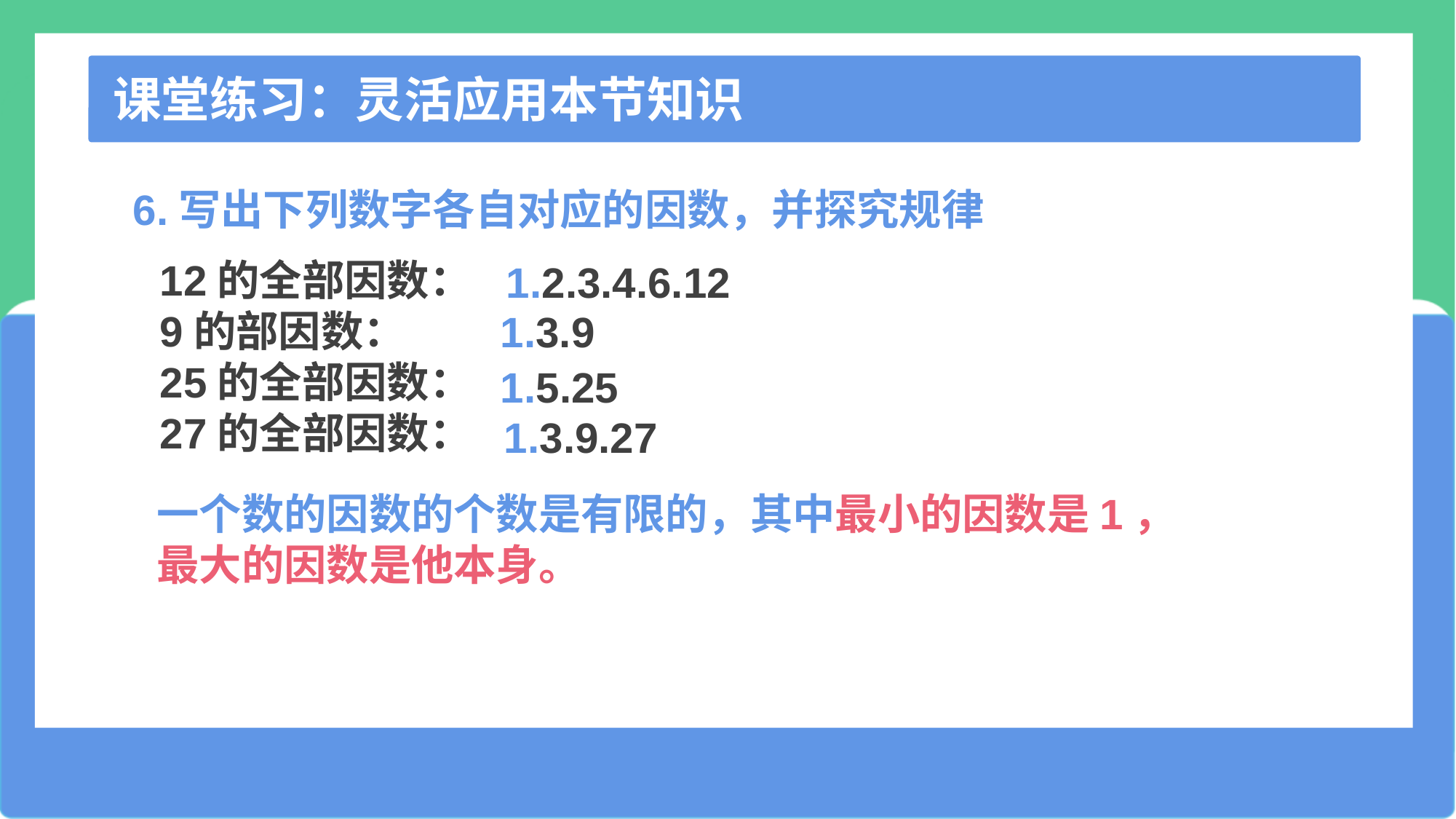

课堂练习：灵活应用本节知识
6.写出下列数字各自对应的因数，并探究规律

12的全部因数：
9的部因数：
25的全部因数：
27的全部因数：
1.2.3.4.6.12
1.3.9
1.5.25
1.3.9.27
一个数的因数的个数是有限的，其中最小的因数是1，最大的因数是他本身。